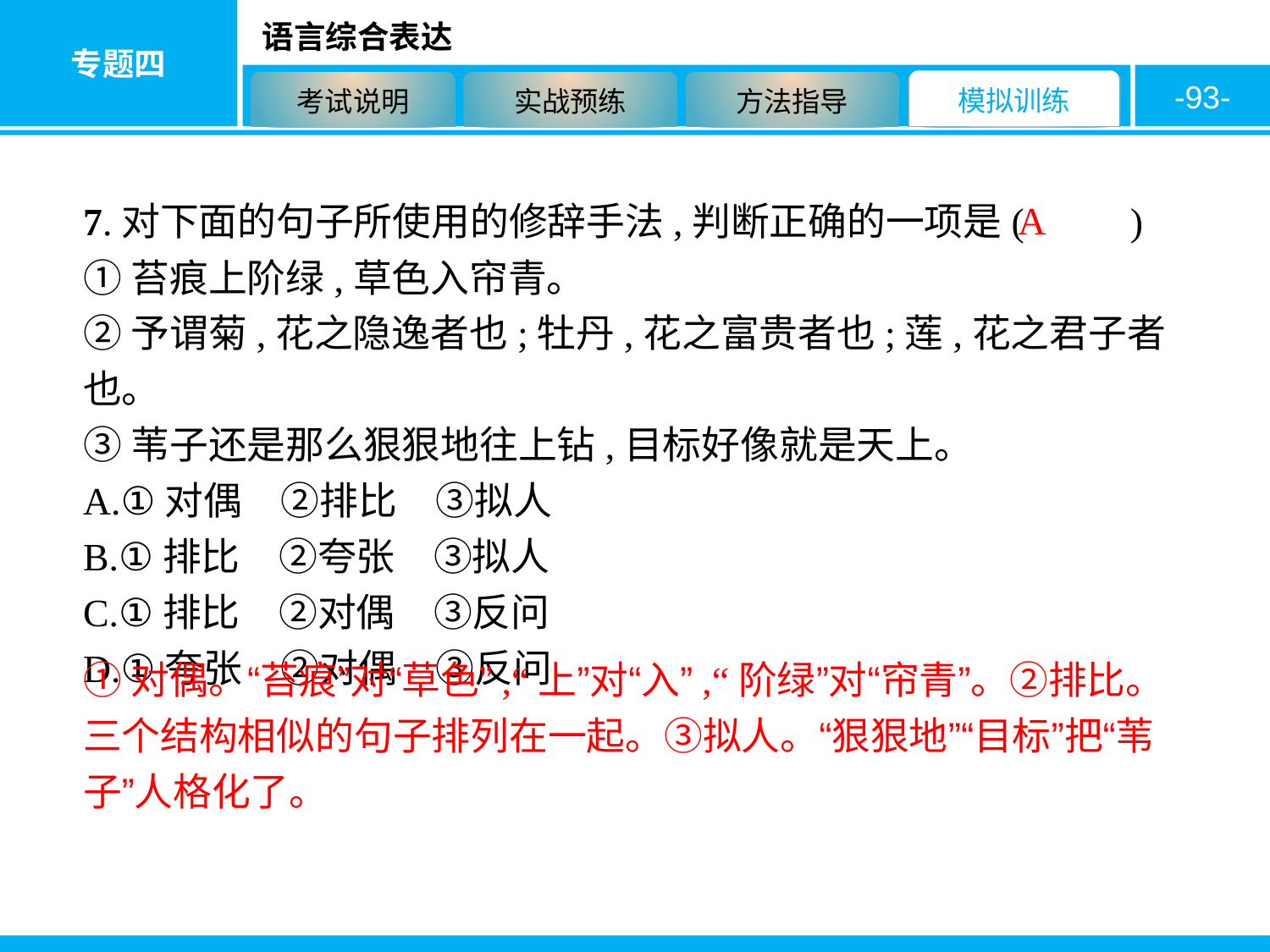

-93-
A
7.对下面的句子所使用的修辞手法,判断正确的一项是( 　　)
①苔痕上阶绿,草色入帘青。
②予谓菊,花之隐逸者也;牡丹,花之富贵者也;莲,花之君子者也。
③苇子还是那么狠狠地往上钻,目标好像就是天上。
A.①对偶　②排比　③拟人
B.①排比　②夸张　③拟人
C.①排比　②对偶　③反问
D.①夸张　②对偶　③反问
①对偶。“苔痕”对“草色”,“上”对“入”,“阶绿”对“帘青”。②排比。三个结构相似的句子排列在一起。③拟人。“狠狠地”“目标”把“苇子”人格化了。